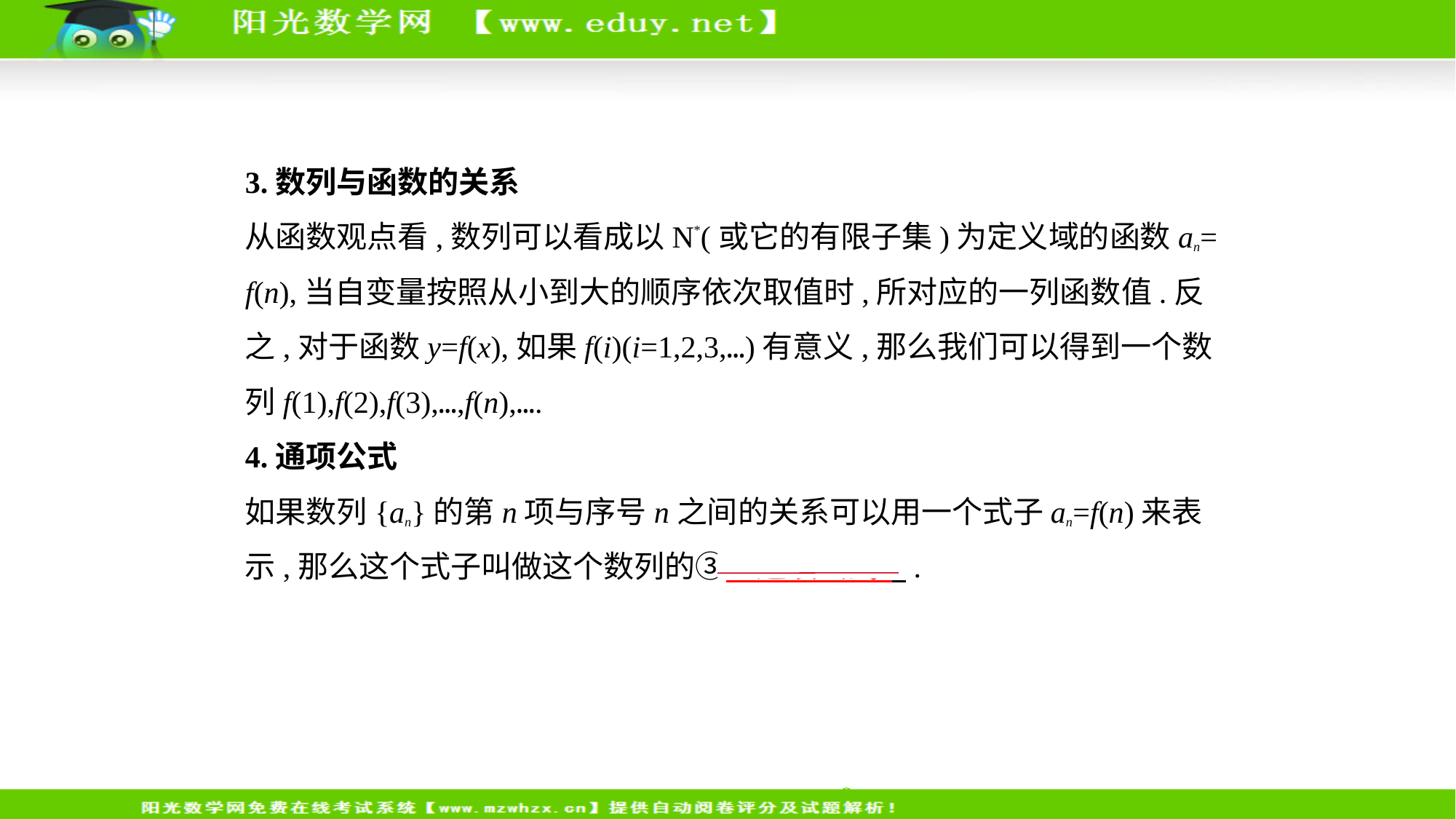

3.数列与函数的关系
从函数观点看,数列可以看成以N*(或它的有限子集)为定义域的函数an=
f(n),当自变量按照从小到大的顺序依次取值时,所对应的一列函数值.反
之,对于函数y=f(x),如果f(i)(i=1,2,3,…)有意义,那么我们可以得到一个数
列f(1),f(2),f(3),…,f(n),….
4.通项公式
如果数列{an}的第n项与序号n之间的关系可以用一个式子an=f(n)来表
示,那么这个式子叫做这个数列的③　通项公式    .